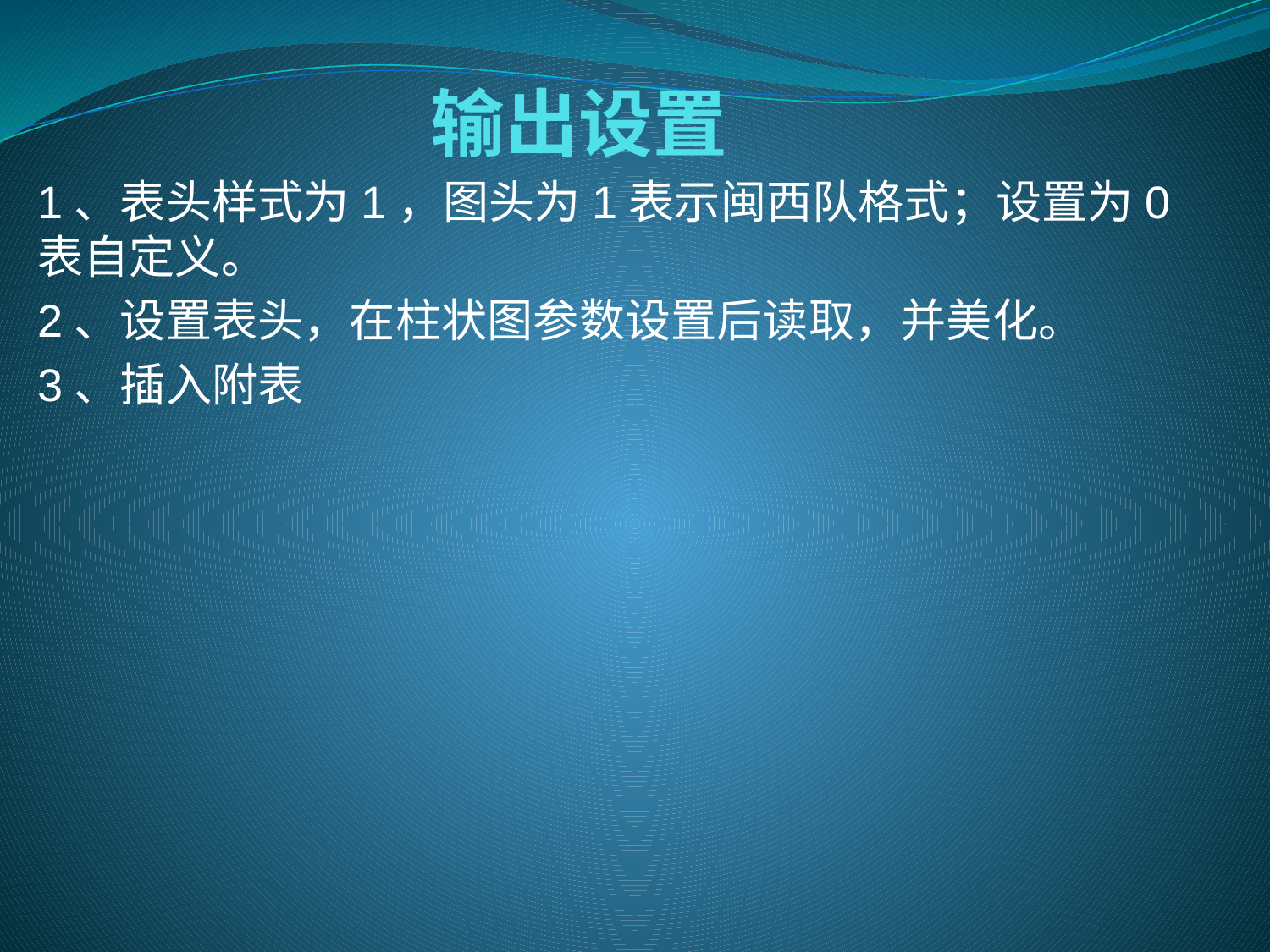

# 输出设置
1、表头样式为1，图头为1表示闽西队格式；设置为0 表自定义。
2、设置表头，在柱状图参数设置后读取，并美化。
3、插入附表